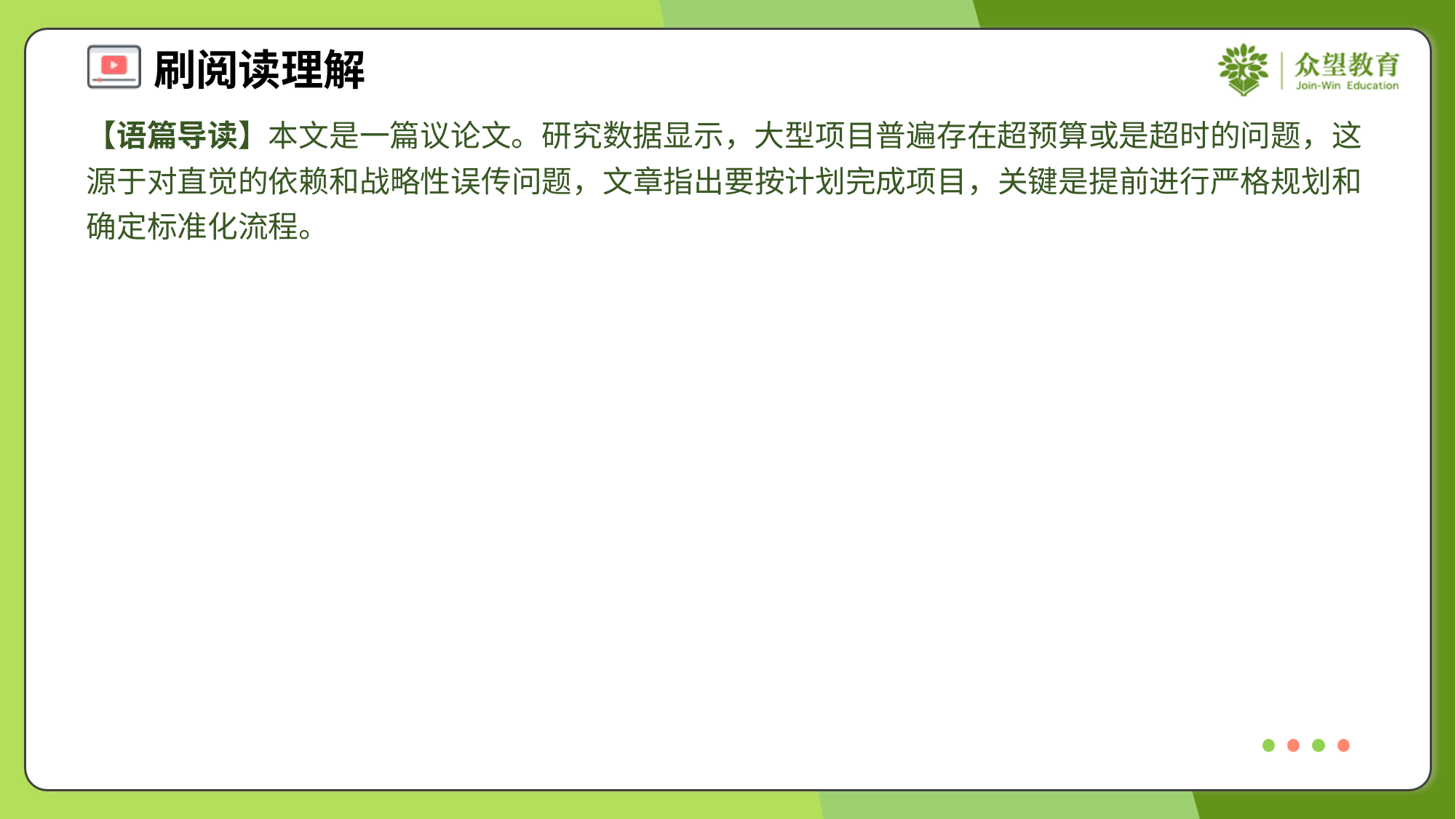

【语篇导读】本文是一篇议论文。研究数据显示，大型项目普遍存在超预算或是超时的问题，这源于对直觉的依赖和战略性误传问题，文章指出要按计划完成项目，关键是提前进行严格规划和确定标准化流程。